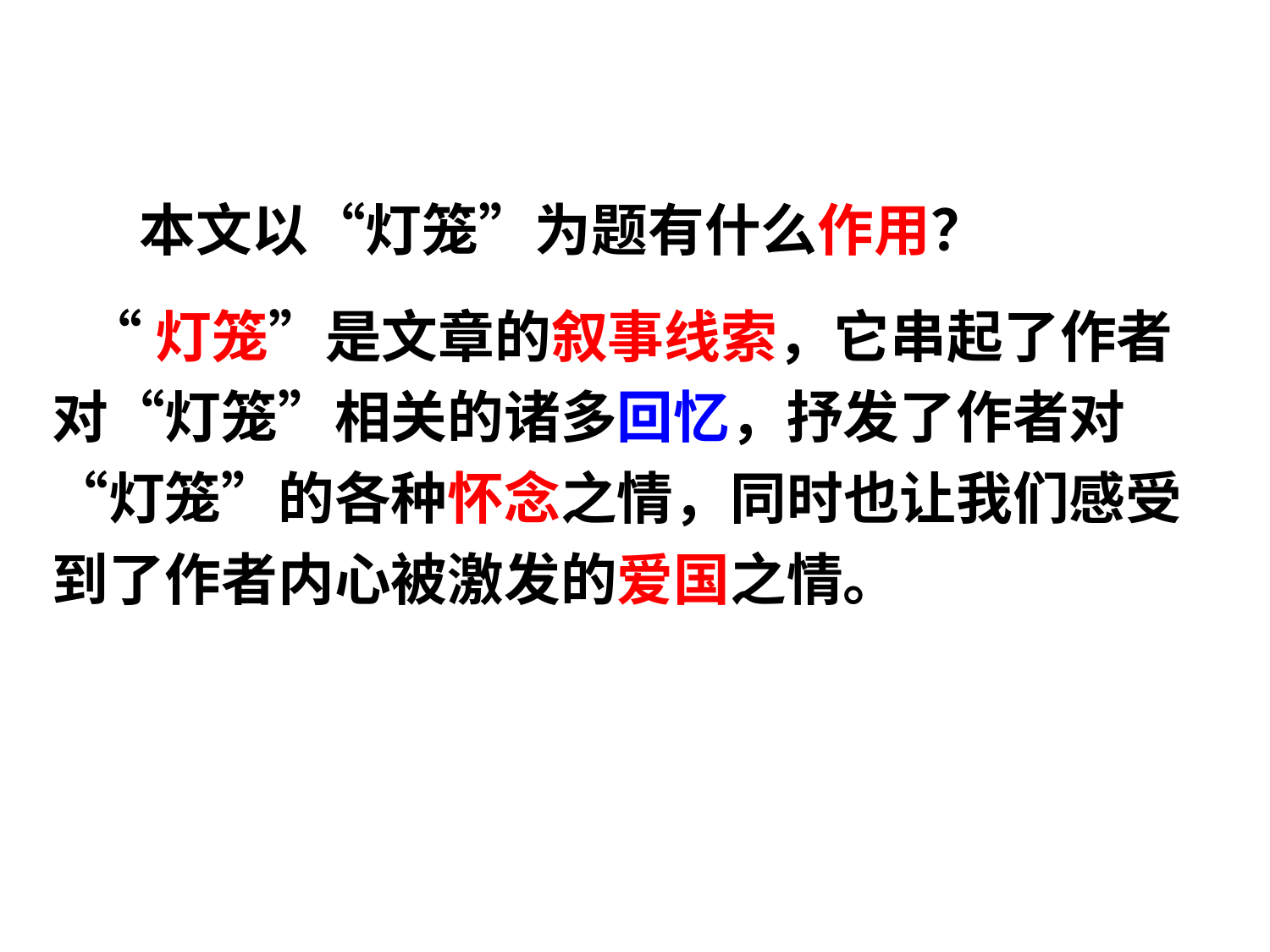

本文以“灯笼”为题有什么作用？
   “灯笼”是文章的叙事线索，它串起了作者对“灯笼”相关的诸多回忆，抒发了作者对“灯笼”的各种怀念之情，同时也让我们感受到了作者内心被激发的爱国之情。